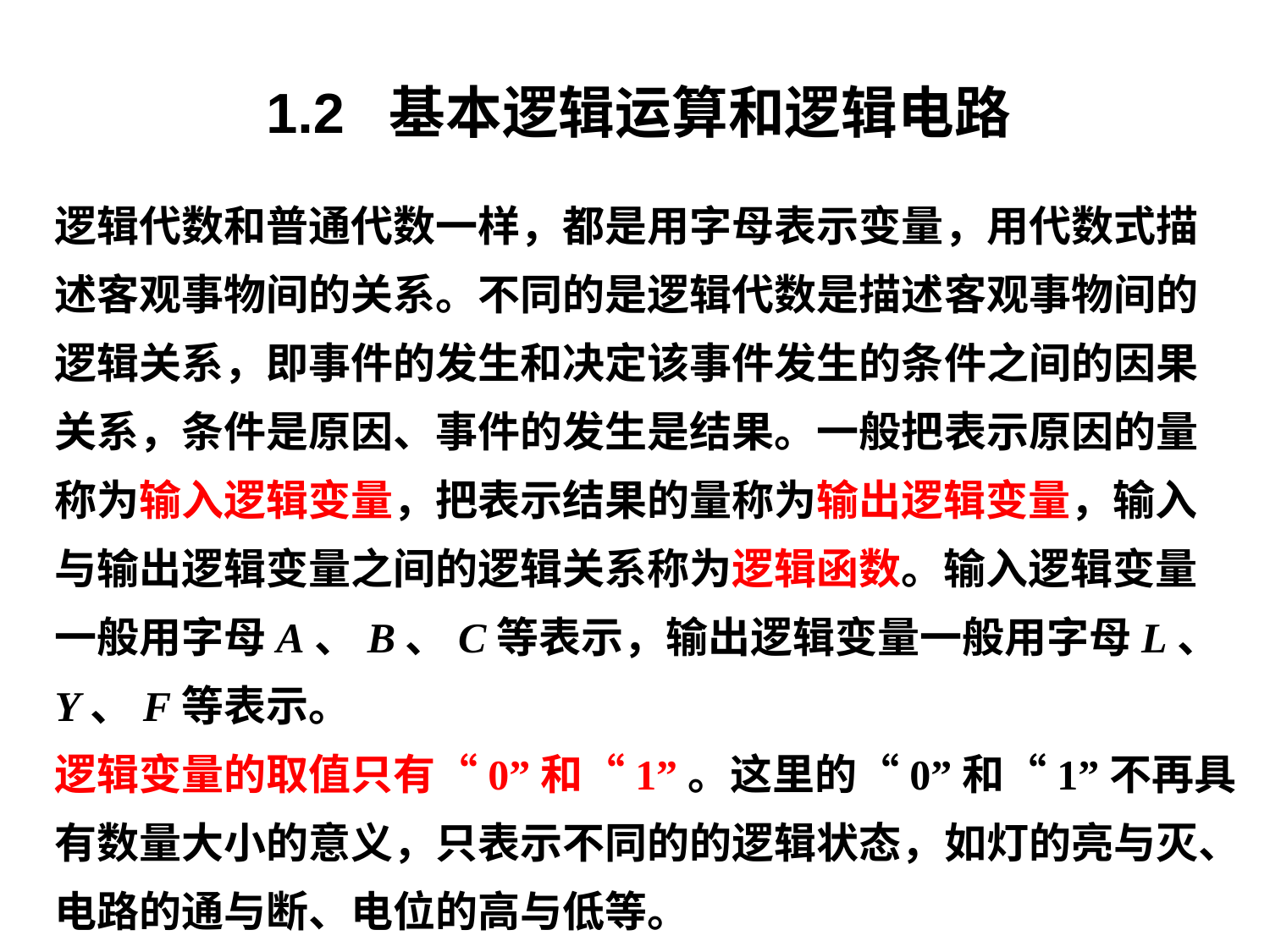

# 1.2  基本逻辑运算和逻辑电路
逻辑代数和普通代数一样，都是用字母表示变量，用代数式描述客观事物间的关系。不同的是逻辑代数是描述客观事物间的逻辑关系，即事件的发生和决定该事件发生的条件之间的因果关系，条件是原因、事件的发生是结果。一般把表示原因的量称为输入逻辑变量，把表示结果的量称为输出逻辑变量，输入与输出逻辑变量之间的逻辑关系称为逻辑函数。输入逻辑变量一般用字母A、B、C等表示，输出逻辑变量一般用字母L、Y、F等表示。
逻辑变量的取值只有“0”和“1”。这里的“0”和“1”不再具有数量大小的意义，只表示不同的的逻辑状态，如灯的亮与灭、电路的通与断、电位的高与低等。